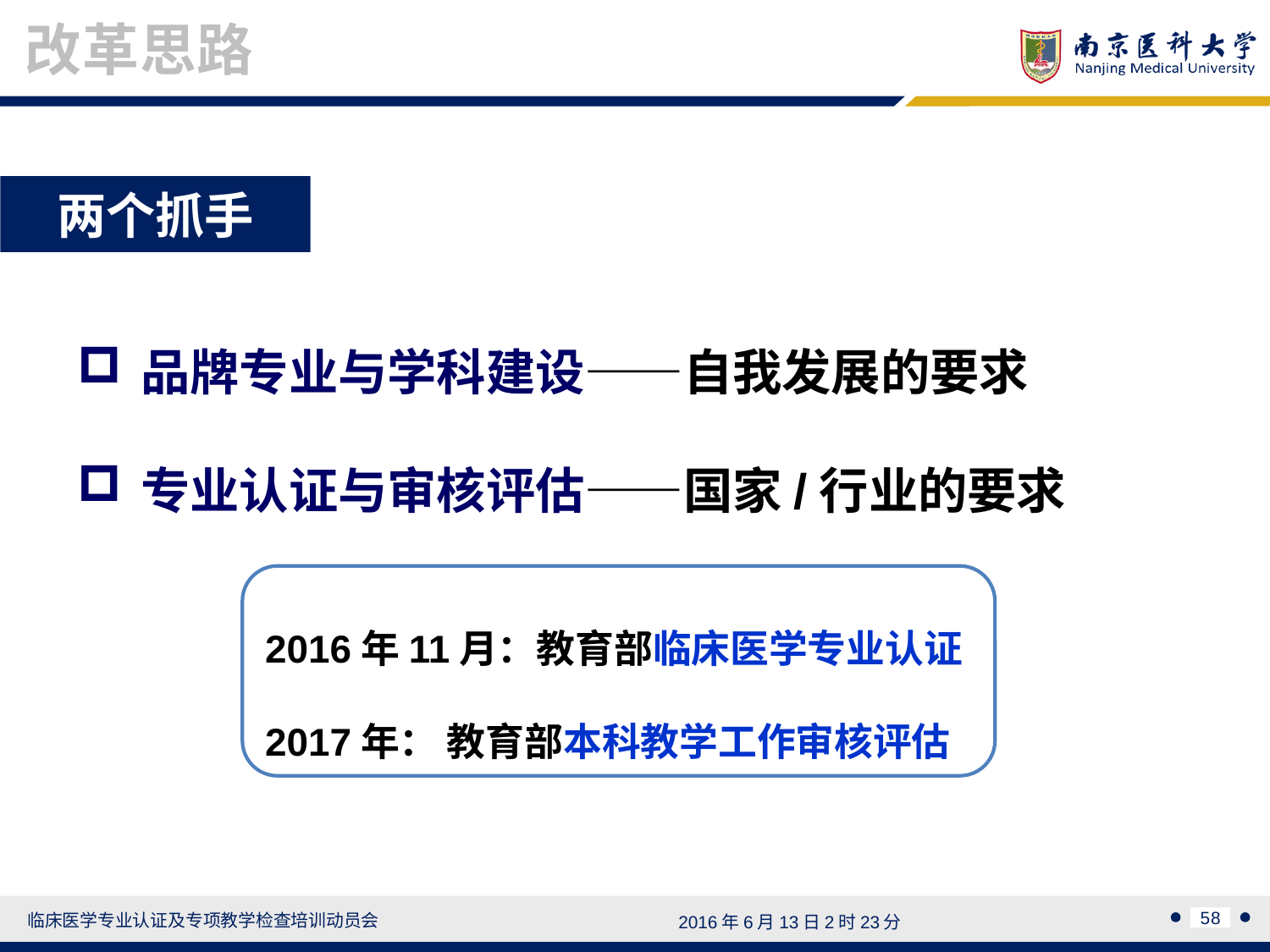

改革思路
两个抓手
品牌专业与学科建设——自我发展的要求
专业认证与审核评估——国家/行业的要求
2016年11月：教育部临床医学专业认证
2017年： 教育部本科教学工作审核评估